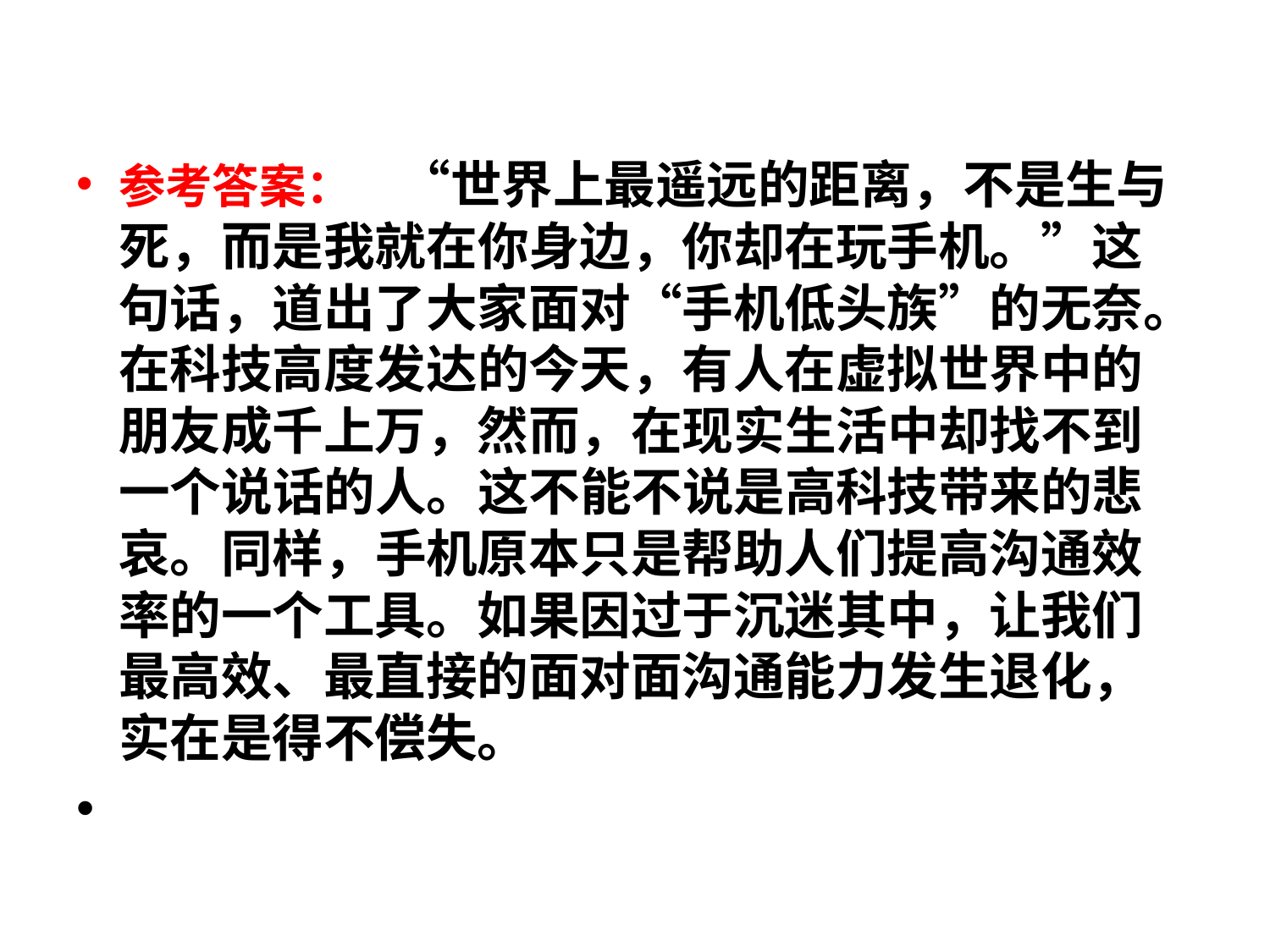

#
参考答案：　“世界上最遥远的距离，不是生与死，而是我就在你身边，你却在玩手机。”这句话，道出了大家面对“手机低头族”的无奈。在科技高度发达的今天，有人在虚拟世界中的朋友成千上万，然而，在现实生活中却找不到一个说话的人。这不能不说是高科技带来的悲哀。同样，手机原本只是帮助人们提高沟通效率的一个工具。如果因过于沉迷其中，让我们最高效、最直接的面对面沟通能力发生退化，实在是得不偿失。